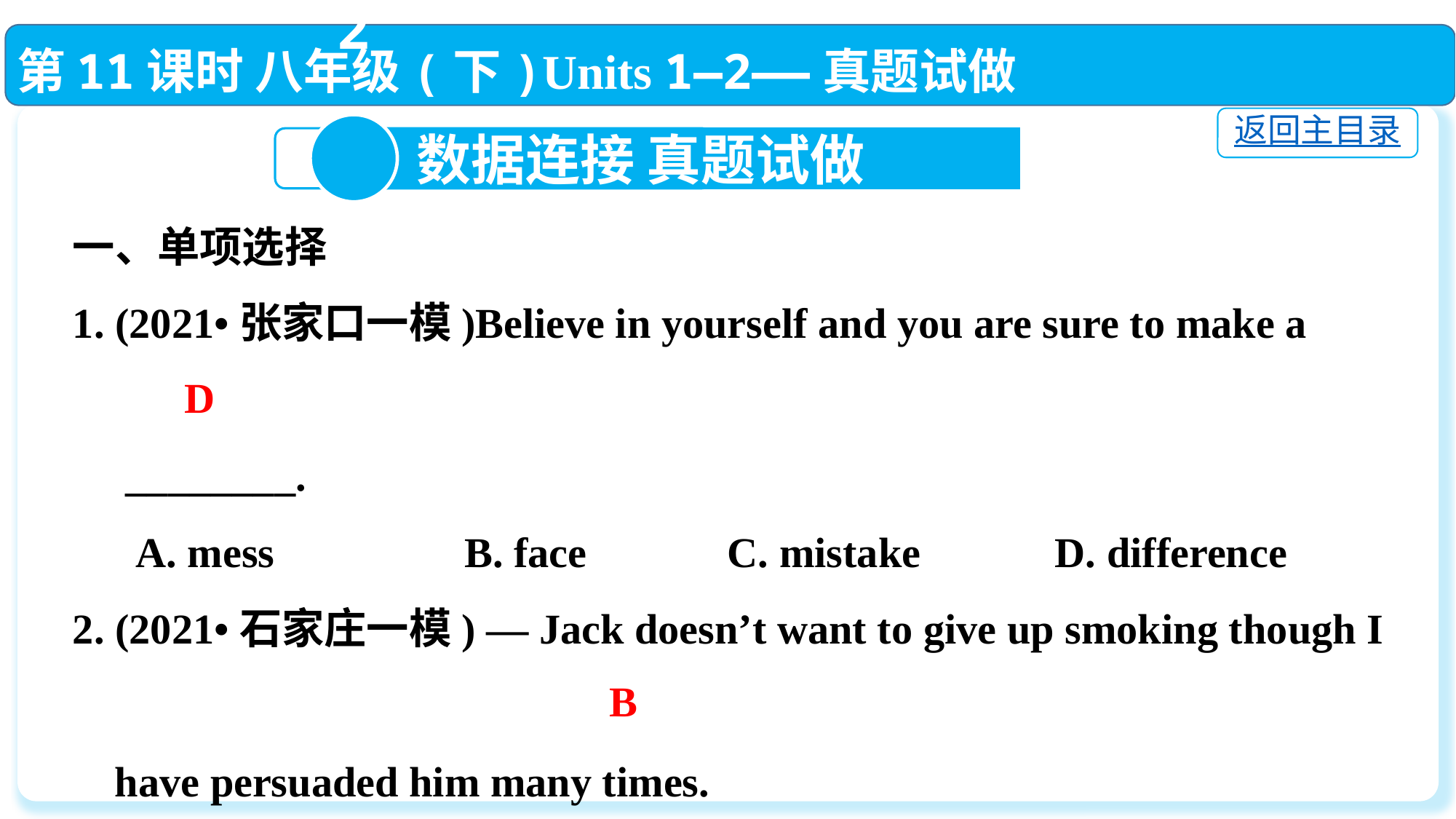

第11课时 八年级(下)Units 1—2——真题试做

返回主目录
2

   数据连接 真题试做
一、单项选择
1. (2021•张家口一模)Believe in yourself and you are sure to make a
     ________.
      A. mess　　　　B. face		C. mistake		D. difference
2. (2021•石家庄一模) — Jack doesn’t want to give up smoking though I
    have persuaded him many times.
      — He won’t know the ________ of health until he loses it.
     A. decision　 	B. importance 	C. purpose　 	D. promise
D
B